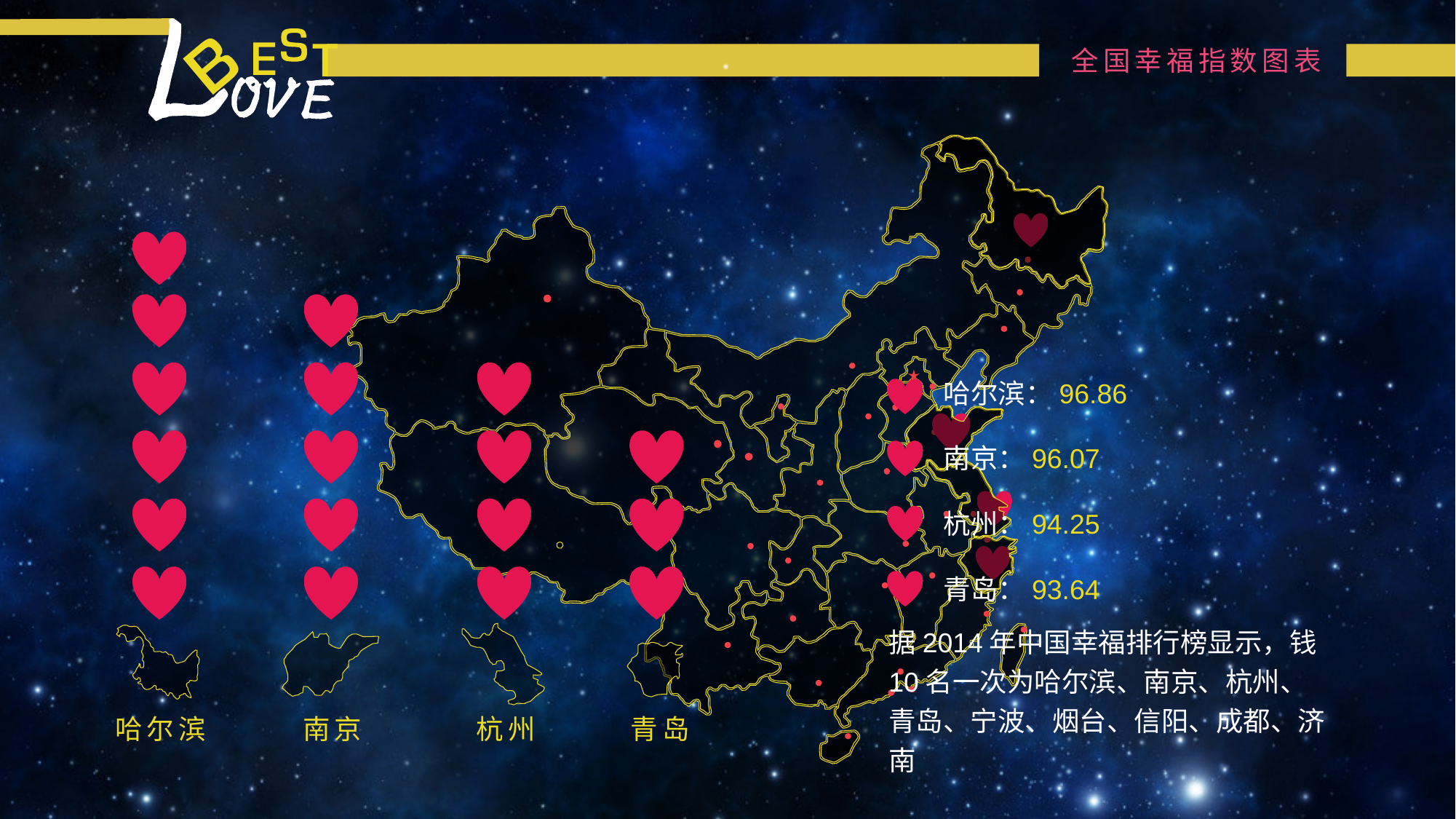

全国幸福指数图表

哈尔滨：96.86

南京：96.07

杭州：94.25

青岛：93.64

据2014年中国幸福排行榜显示，钱10名一次为哈尔滨、南京、杭州、青岛、宁波、烟台、信阳、成都、济南

哈尔滨
南京
杭州
青岛